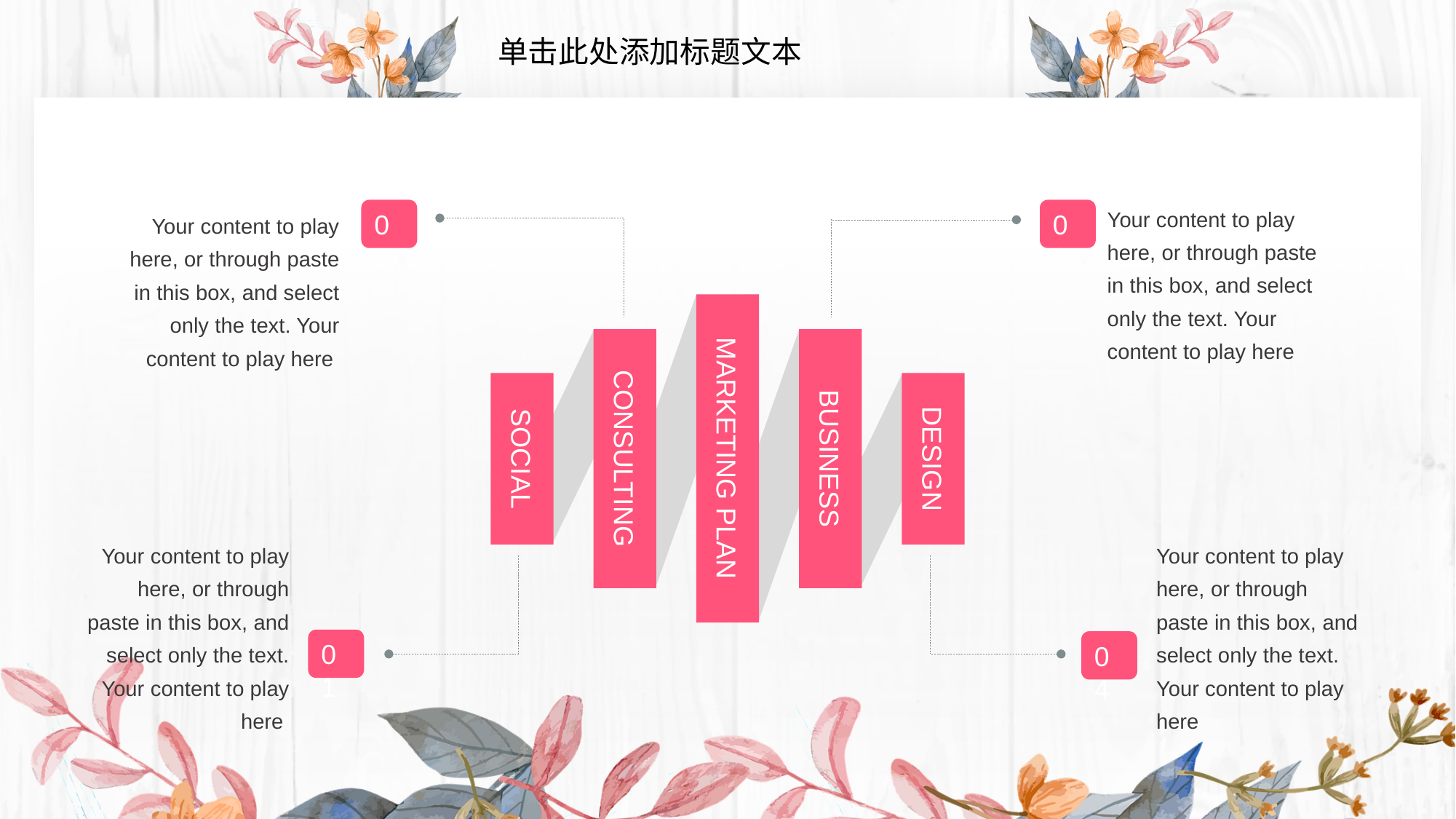

单击此处添加标题文本
Your content to play here, or through paste in this box, and select only the text. Your content to play here
Your content to play here, or through paste in this box, and select only the text. Your content to play here
02
03

MARKETING PLAN
SOCIAL
CONSULTING
BUSINESS
DESIGN
Your content to play here, or through paste in this box, and select only the text. Your content to play here
Your content to play here, or through paste in this box, and select only the text. Your content to play here
01
04